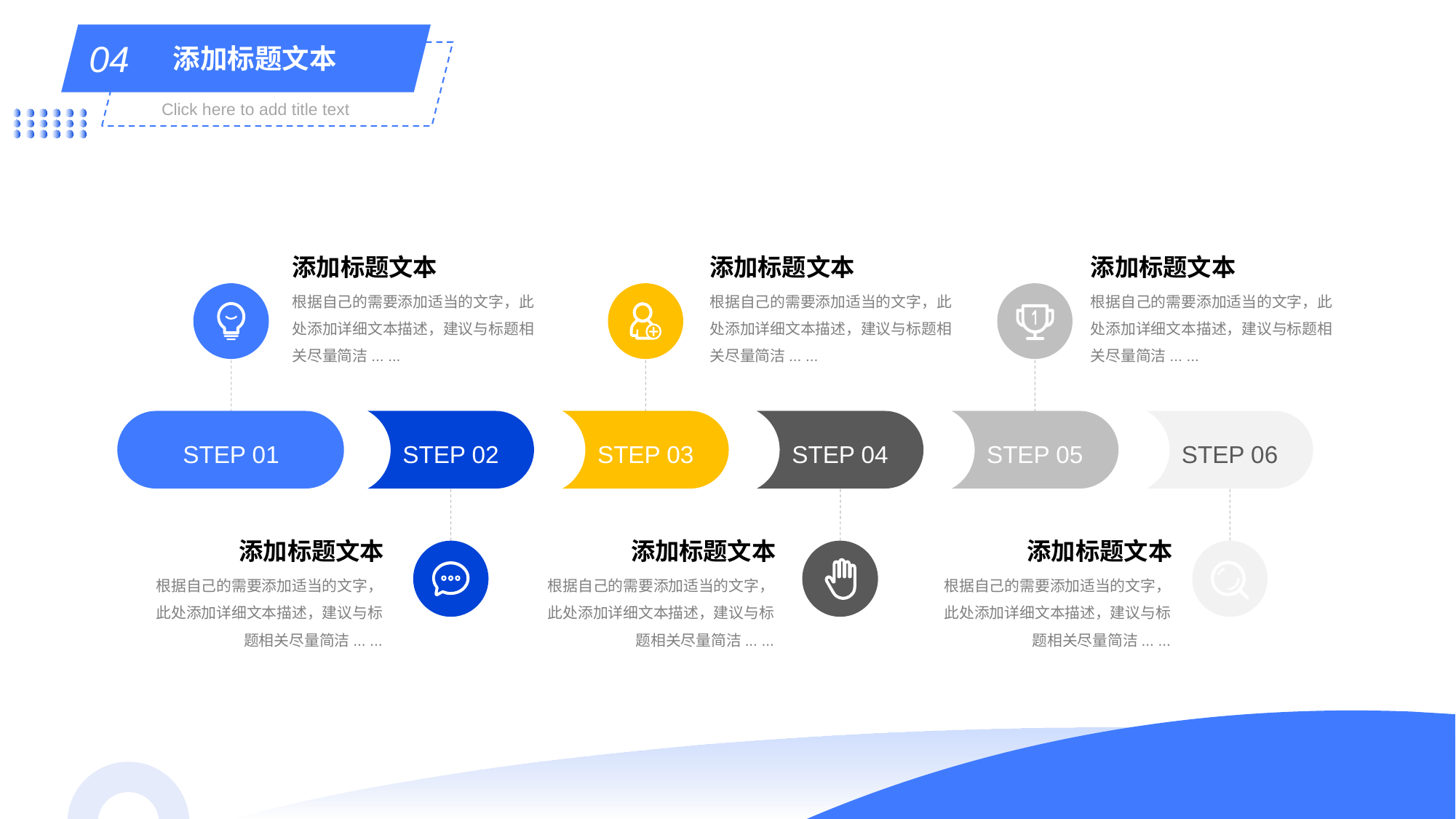

添加标题文本

Click here to add title text
04
添加标题文本
根据自己的需要添加适当的文字，此处添加详细文本描述，建议与标题相关尽量简洁... ...
添加标题文本
根据自己的需要添加适当的文字，此处添加详细文本描述，建议与标题相关尽量简洁... ...
添加标题文本
根据自己的需要添加适当的文字，此处添加详细文本描述，建议与标题相关尽量简洁... ...

STEP 01
STEP 02
STEP 03
STEP 04
STEP 05
STEP 06

添加标题文本
根据自己的需要添加适当的文字，此处添加详细文本描述，建议与标题相关尽量简洁... ...
添加标题文本
根据自己的需要添加适当的文字，此处添加详细文本描述，建议与标题相关尽量简洁... ...
添加标题文本
根据自己的需要添加适当的文字，此处添加详细文本描述，建议与标题相关尽量简洁... ...